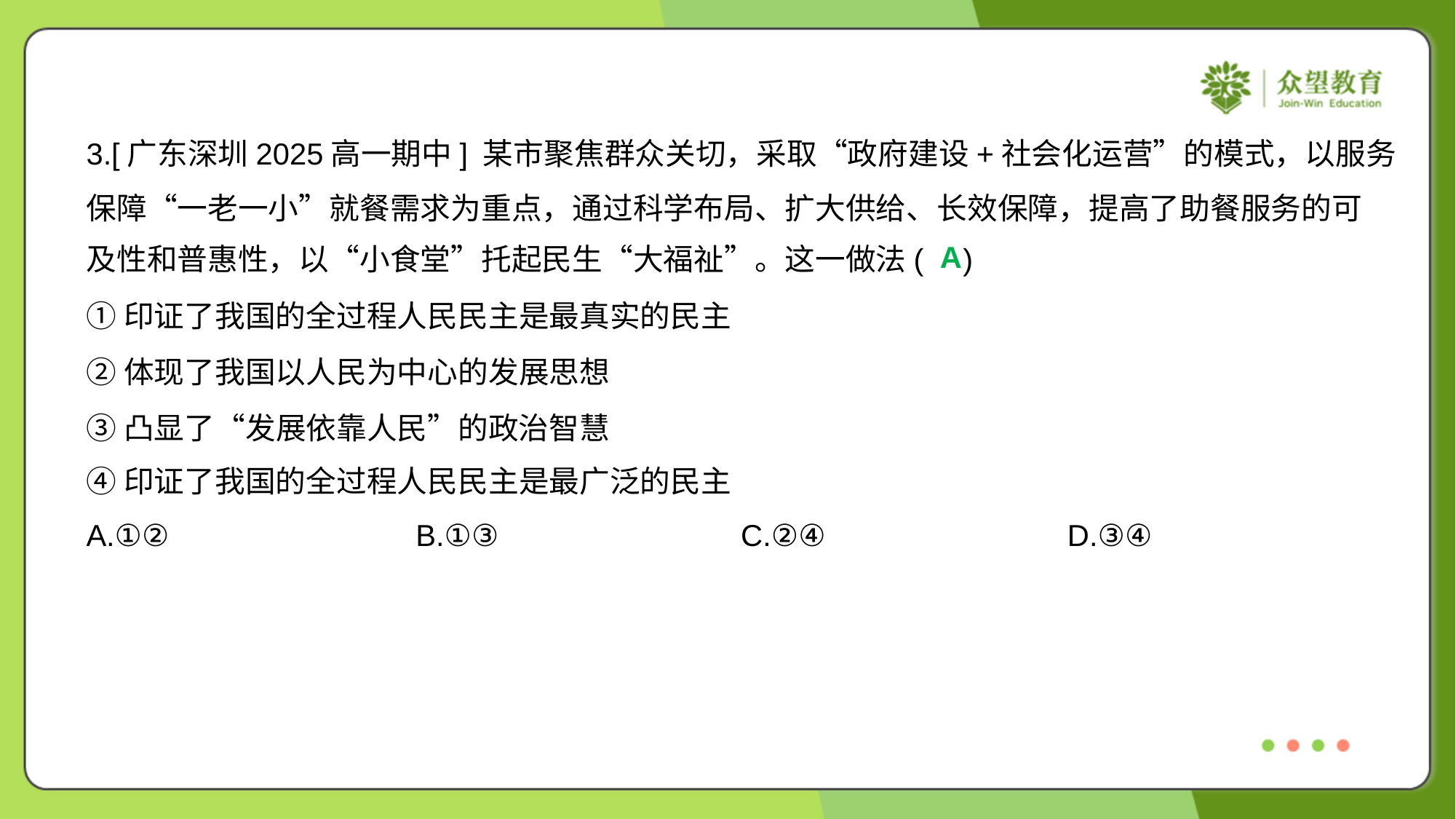

3.[广东深圳2025高一期中] 某市聚焦群众关切，采取“政府建设+社会化运营”的模式，以服务
保障“一老一小”就餐需求为重点，通过科学布局、扩大供给、长效保障，提高了助餐服务的可
及性和普惠性，以“小食堂”托起民生“大福祉”。这一做法(     )
A
①印证了我国的全过程人民民主是最真实的民主
②体现了我国以人民为中心的发展思想
③凸显了“发展依靠人民”的政治智慧
④印证了我国的全过程人民民主是最广泛的民主
A.①②	B.①③	C.②④	D.③④